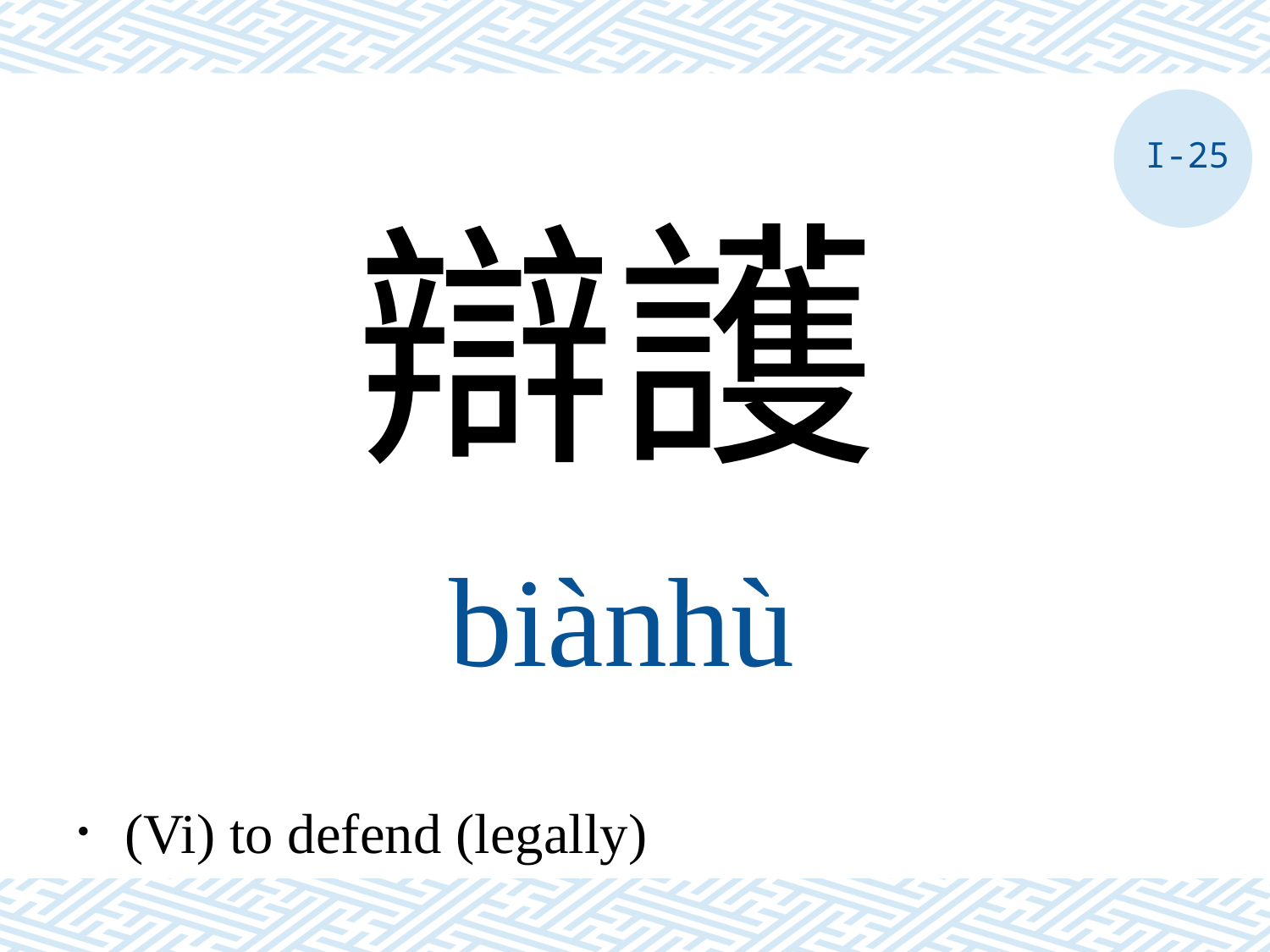

I-25

辯護
biànhù
．(Vi) to defend (legally)